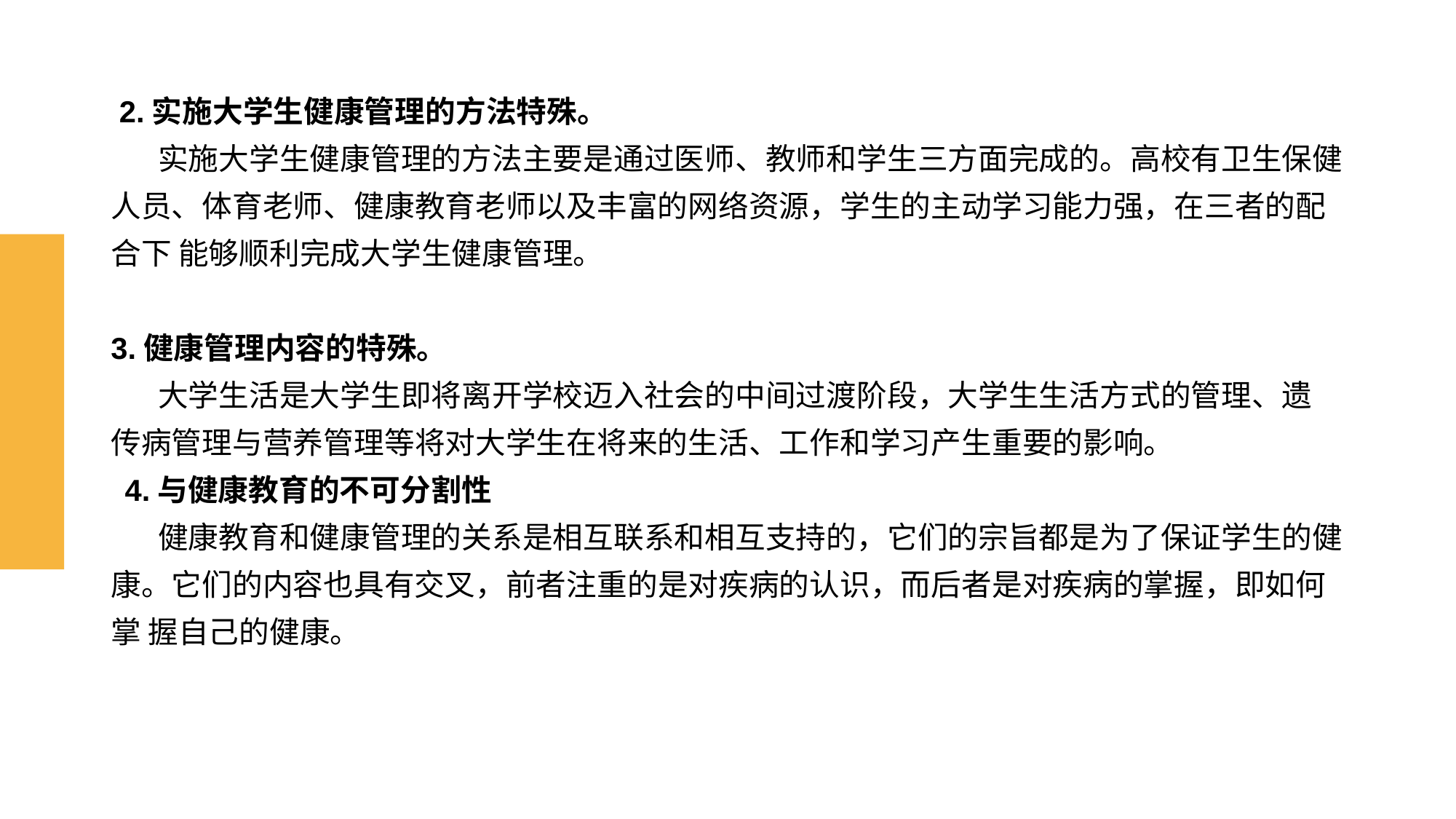

# 2.实施大学生健康管理的方法特殊。 实施大学生健康管理的方法主要是通过医师、教师和学生三方面完成的。高校有卫生保健 人员、体育老师、健康教育老师以及丰富的网络资源，学生的主动学习能力强，在三者的配合下 能够顺利完成大学生健康管理。 3.健康管理内容的特殊。 大学生活是大学生即将离开学校迈入社会的中间过渡阶段，大学生生活方式的管理、遗 传病管理与营养管理等将对大学生在将来的生活、工作和学习产生重要的影响。 4.与健康教育的不可分割性 健康教育和健康管理的关系是相互联系和相互支持的，它们的宗旨都是为了保证学生的健 康。它们的内容也具有交叉，前者注重的是对疾病的认识，而后者是对疾病的掌握，即如何掌 握自己的健康。